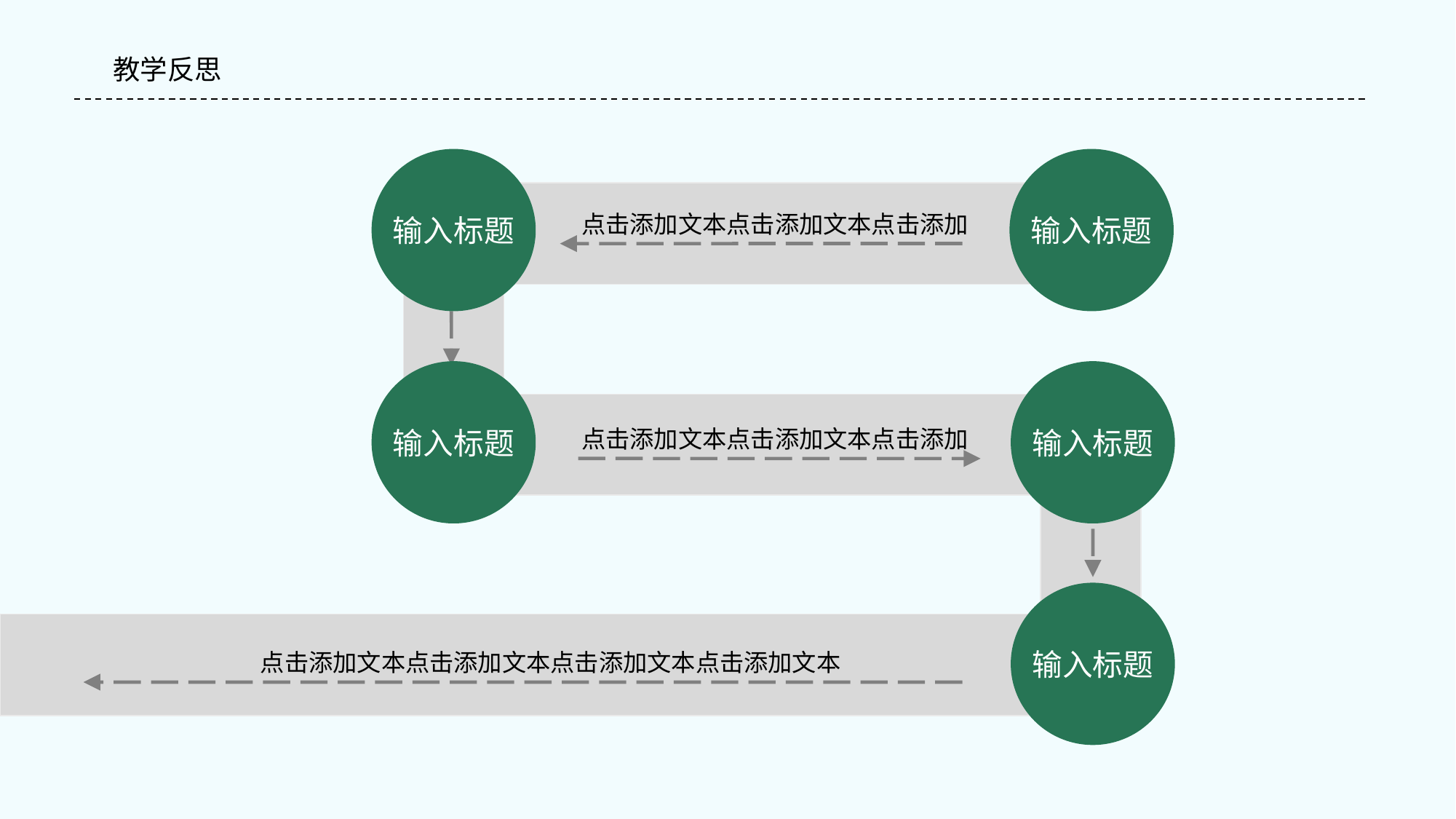

#
教学反思

输入标题
输入标题

点击添加文本点击添加文本点击添加

输入标题
输入标题

点击添加文本点击添加文本点击添加

输入标题

点击添加文本点击添加文本点击添加文本点击添加文本